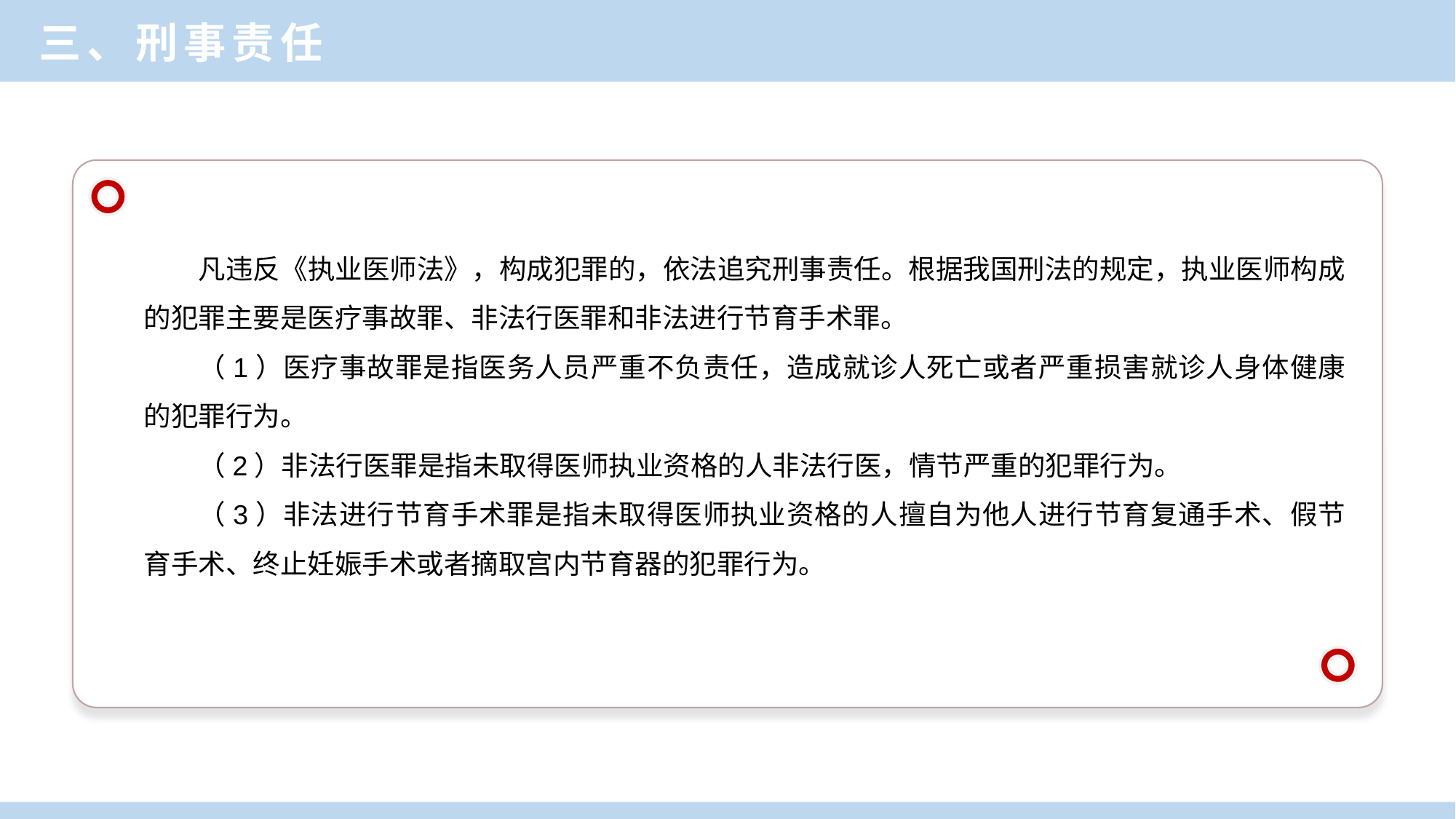

三、刑事责任

凡违反《执业医师法》，构成犯罪的，依法追究刑事责任。根据我国刑法的规定，执业医师构成的犯罪主要是医疗事故罪、非法行医罪和非法进行节育手术罪。
（1）医疗事故罪是指医务人员严重不负责任，造成就诊人死亡或者严重损害就诊人身体健康的犯罪行为。
（2）非法行医罪是指未取得医师执业资格的人非法行医，情节严重的犯罪行为。
（3）非法进行节育手术罪是指未取得医师执业资格的人擅自为他人进行节育复通手术、假节育手术、终止妊娠手术或者摘取宫内节育器的犯罪行为。